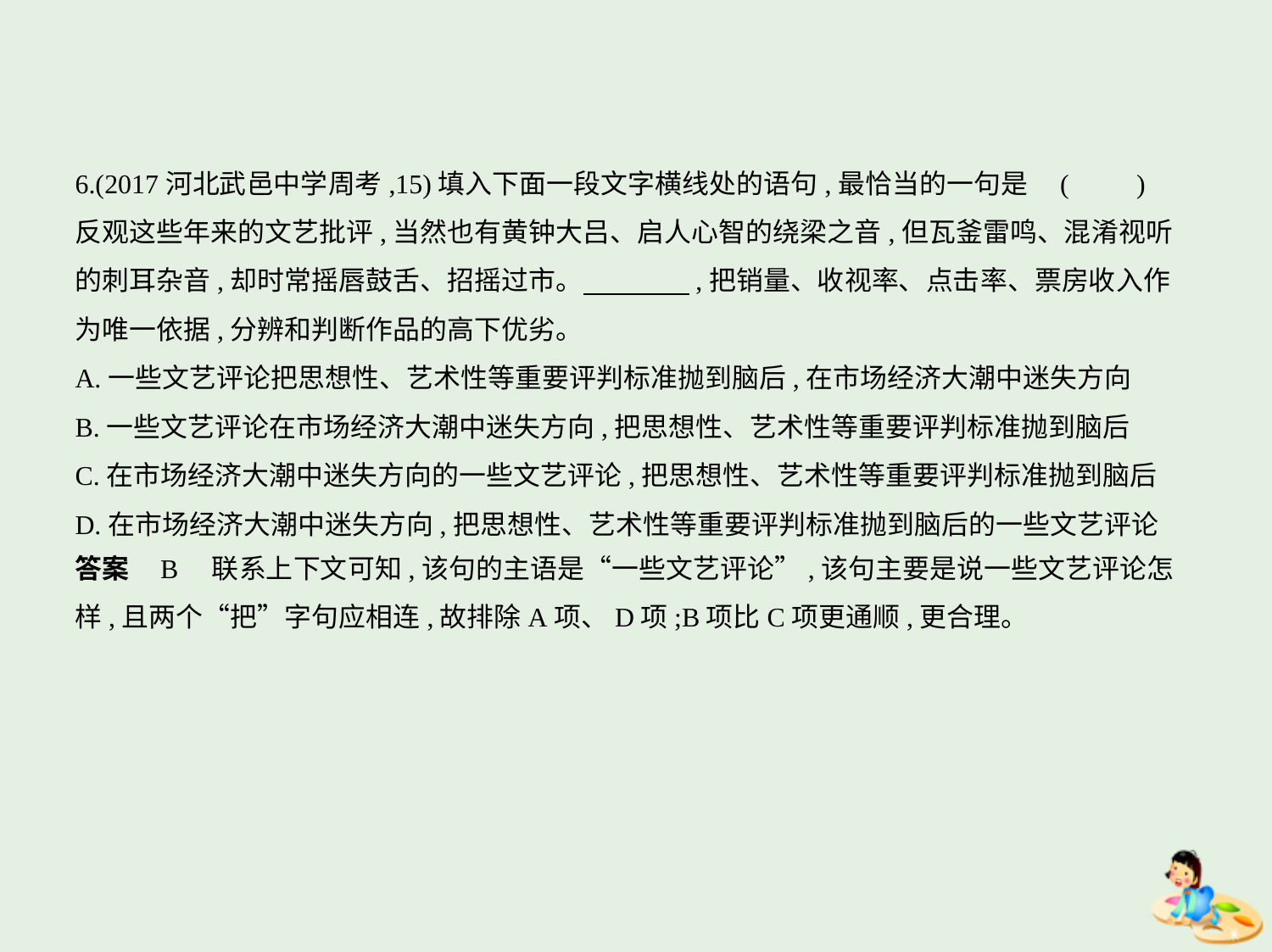

6.(2017河北武邑中学周考,15)填入下面一段文字横线处的语句,最恰当的一句是 (　　)
反观这些年来的文艺批评,当然也有黄钟大吕、启人心智的绕梁之音,但瓦釜雷鸣、混淆视听
的刺耳杂音,却时常摇唇鼓舌、招摇过市。　　　    ,把销量、收视率、点击率、票房收入作
为唯一依据,分辨和判断作品的高下优劣。
A.一些文艺评论把思想性、艺术性等重要评判标准抛到脑后,在市场经济大潮中迷失方向
B.一些文艺评论在市场经济大潮中迷失方向,把思想性、艺术性等重要评判标准抛到脑后
C.在市场经济大潮中迷失方向的一些文艺评论,把思想性、艺术性等重要评判标准抛到脑后
D.在市场经济大潮中迷失方向,把思想性、艺术性等重要评判标准抛到脑后的一些文艺评论
答案    B　联系上下文可知,该句的主语是“一些文艺评论”,该句主要是说一些文艺评论怎
样,且两个“把”字句应相连,故排除A项、D项;B项比C项更通顺,更合理。